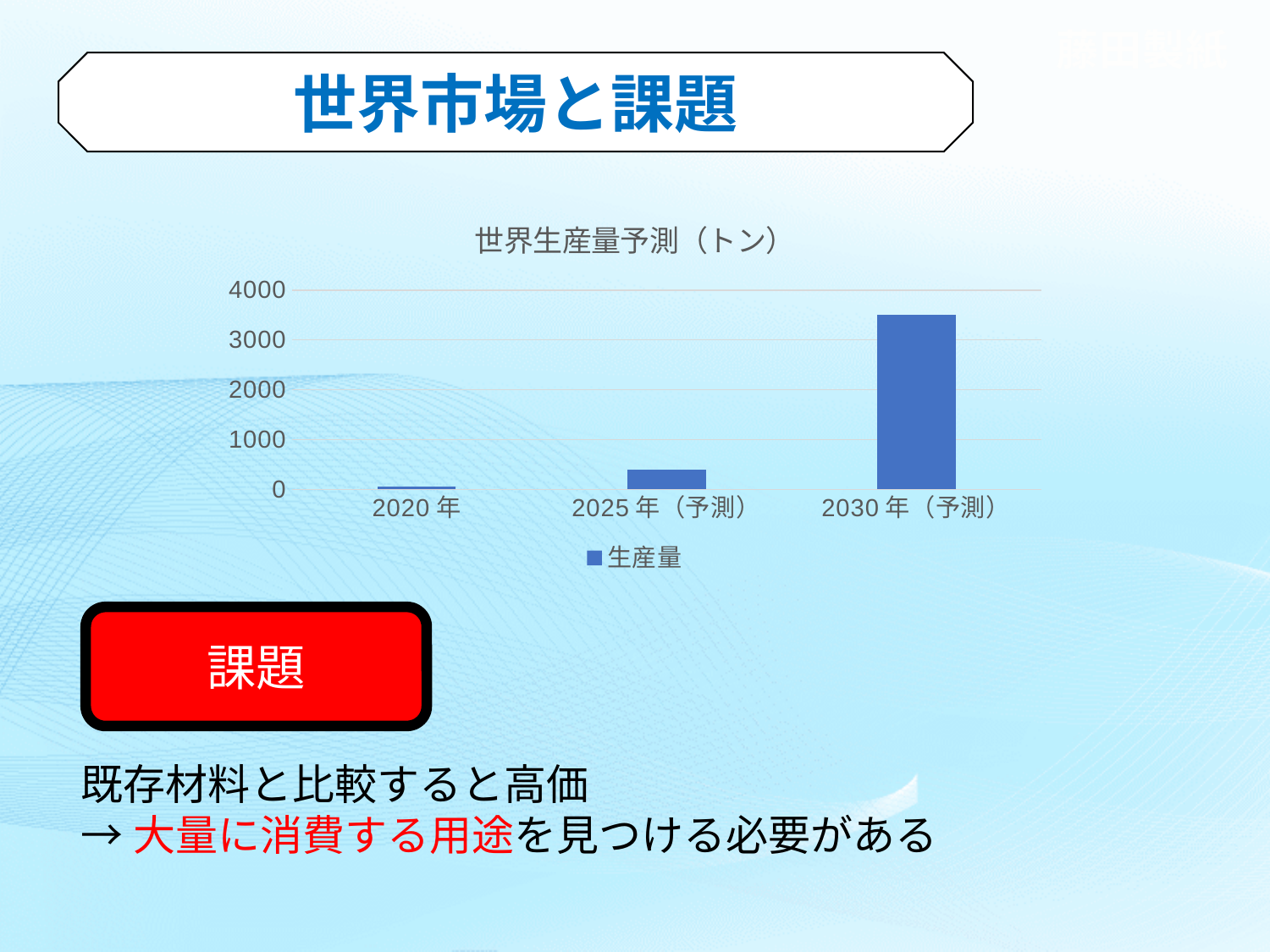

世界市場と課題

### Chart: 世界生産量予測（トン）

| Category | 生産量 |
|---|---|
| 2020年 | 57.0 |
| 2025年（予測） | 400.0 |
| 2030年（予測） | 3500.0 |
課題
既存材料と比較すると高価
→大量に消費する用途を見つける必要がある